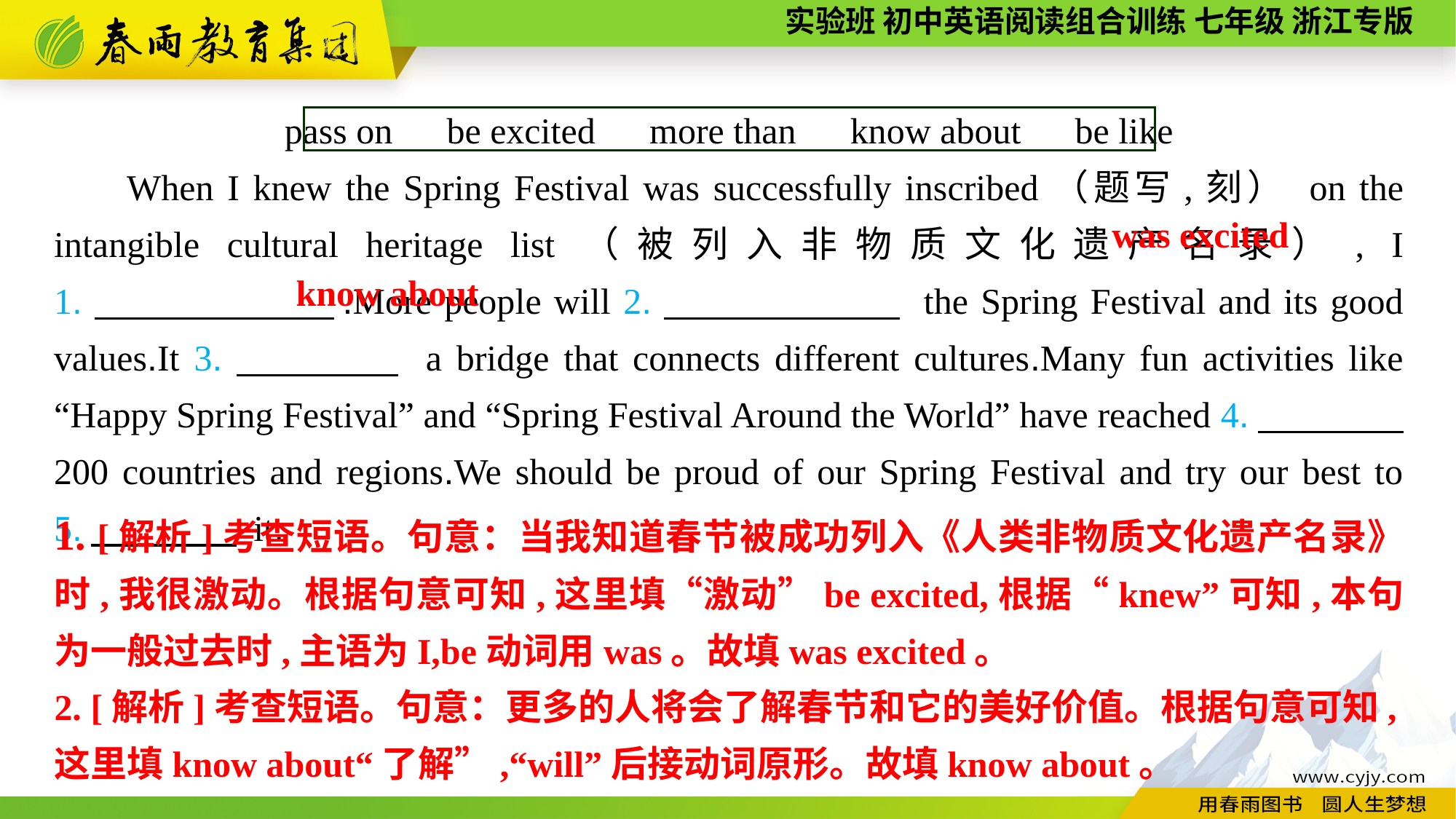

pass on　be excited　more than　know about　be like
When I knew the Spring Festival was successfully inscribed（题写,刻） on the intangible cultural heritage list（被列入非物质文化遗产名录）, I 1.　　　　　　.More people will 2.　　　　　　 the Spring Festival and its good values.It 3.　　　　 a bridge that connects different cultures.Many fun activities like “Happy Spring Festival” and “Spring Festival Around the World” have reached 4.　　　　 200 countries and regions.We should be proud of our Spring Festival and try our best to 5.　　　　 it.

was excited
know about
1. [解析]考查短语。句意：当我知道春节被成功列入《人类非物质文化遗产名录》时,我很激动。根据句意可知,这里填“激动”be excited,根据“knew”可知,本句为一般过去时,主语为I,be动词用was。故填was excited。
2. [解析]考查短语。句意：更多的人将会了解春节和它的美好价值。根据句意可知,这里填know about“了解”,“will”后接动词原形。故填know about。